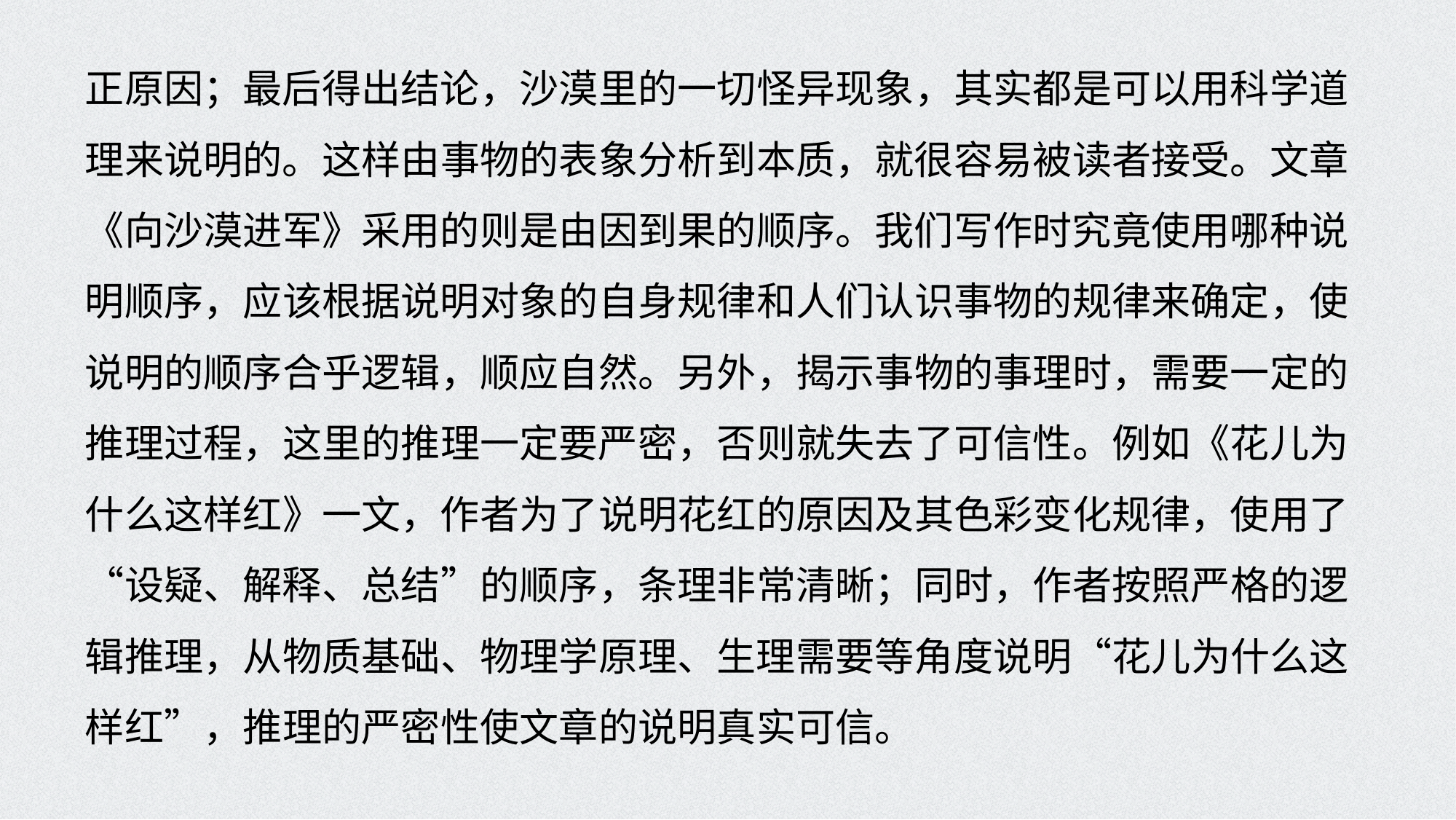

正原因；最后得出结论，沙漠里的一切怪异现象，其实都是可以用科学道理来说明的。这样由事物的表象分析到本质，就很容易被读者接受。文章《向沙漠进军》采用的则是由因到果的顺序。我们写作时究竟使用哪种说明顺序，应该根据说明对象的自身规律和人们认识事物的规律来确定，使说明的顺序合乎逻辑，顺应自然。另外，揭示事物的事理时，需要一定的推理过程，这里的推理一定要严密，否则就失去了可信性。例如《花儿为什么这样红》一文，作者为了说明花红的原因及其色彩变化规律，使用了“设疑、解释、总结”的顺序，条理非常清晰；同时，作者按照严格的逻辑推理，从物质基础、物理学原理、生理需要等角度说明“花儿为什么这样红”，推理的严密性使文章的说明真实可信。